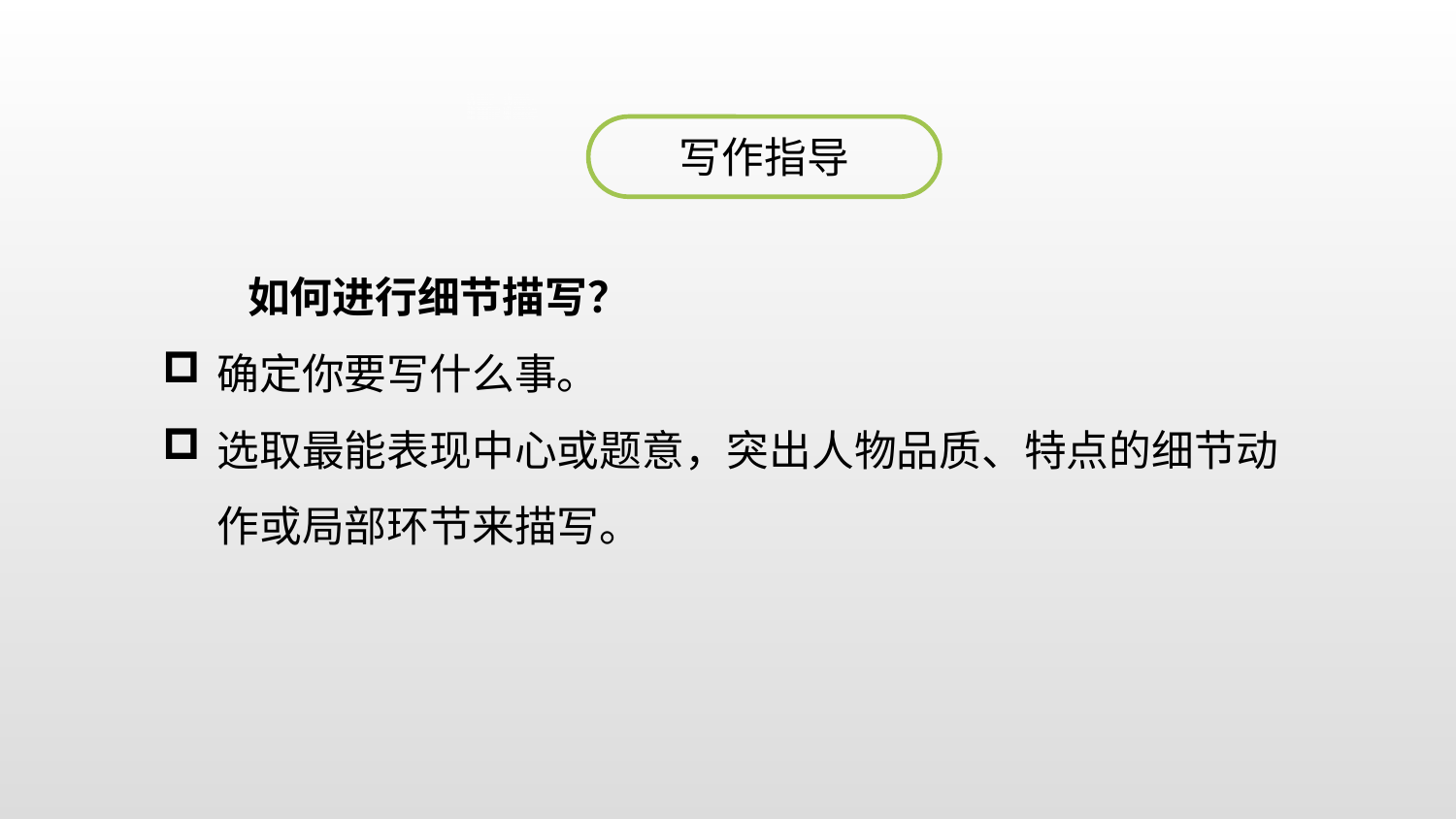

写作指导
如何进行细节描写？
确定你要写什么事。
选取最能表现中心或题意，突出人物品质、特点的细节动作或局部环节来描写。